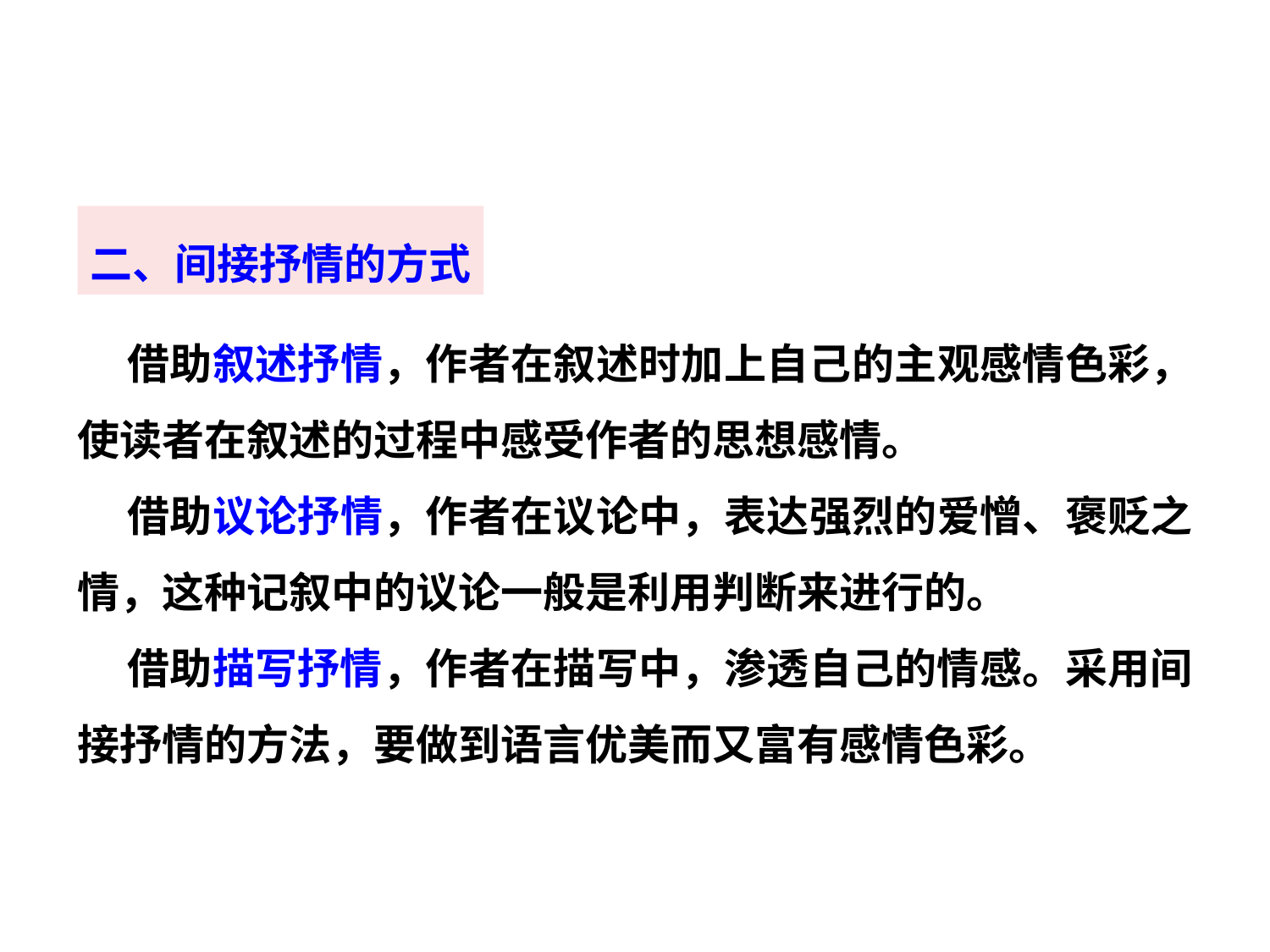

二、间接抒情的方式
    借助叙述抒情，作者在叙述时加上自己的主观感情色彩，使读者在叙述的过程中感受作者的思想感情。
    借助议论抒情，作者在议论中，表达强烈的爱憎、褒贬之情，这种记叙中的议论一般是利用判断来进行的。
    借助描写抒情，作者在描写中，渗透自己的情感。采用间接抒情的方法，要做到语言优美而又富有感情色彩。